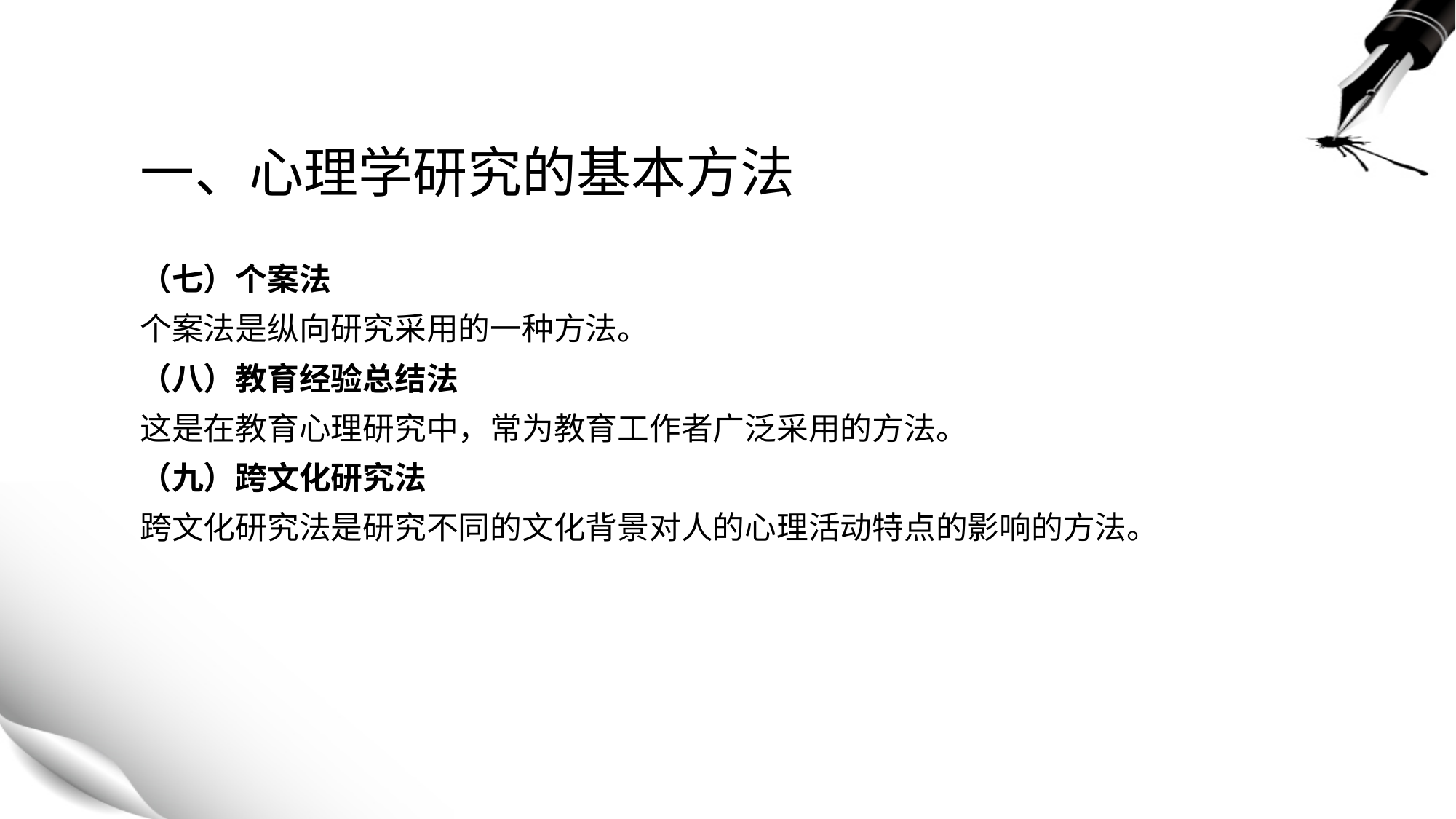

# 一、心理学研究的基本方法
（七）个案法
个案法是纵向研究采用的一种方法。
（八）教育经验总结法
这是在教育心理研究中，常为教育工作者广泛采用的方法。
（九）跨文化研究法
跨文化研究法是研究不同的文化背景对人的心理活动特点的影响的方法。